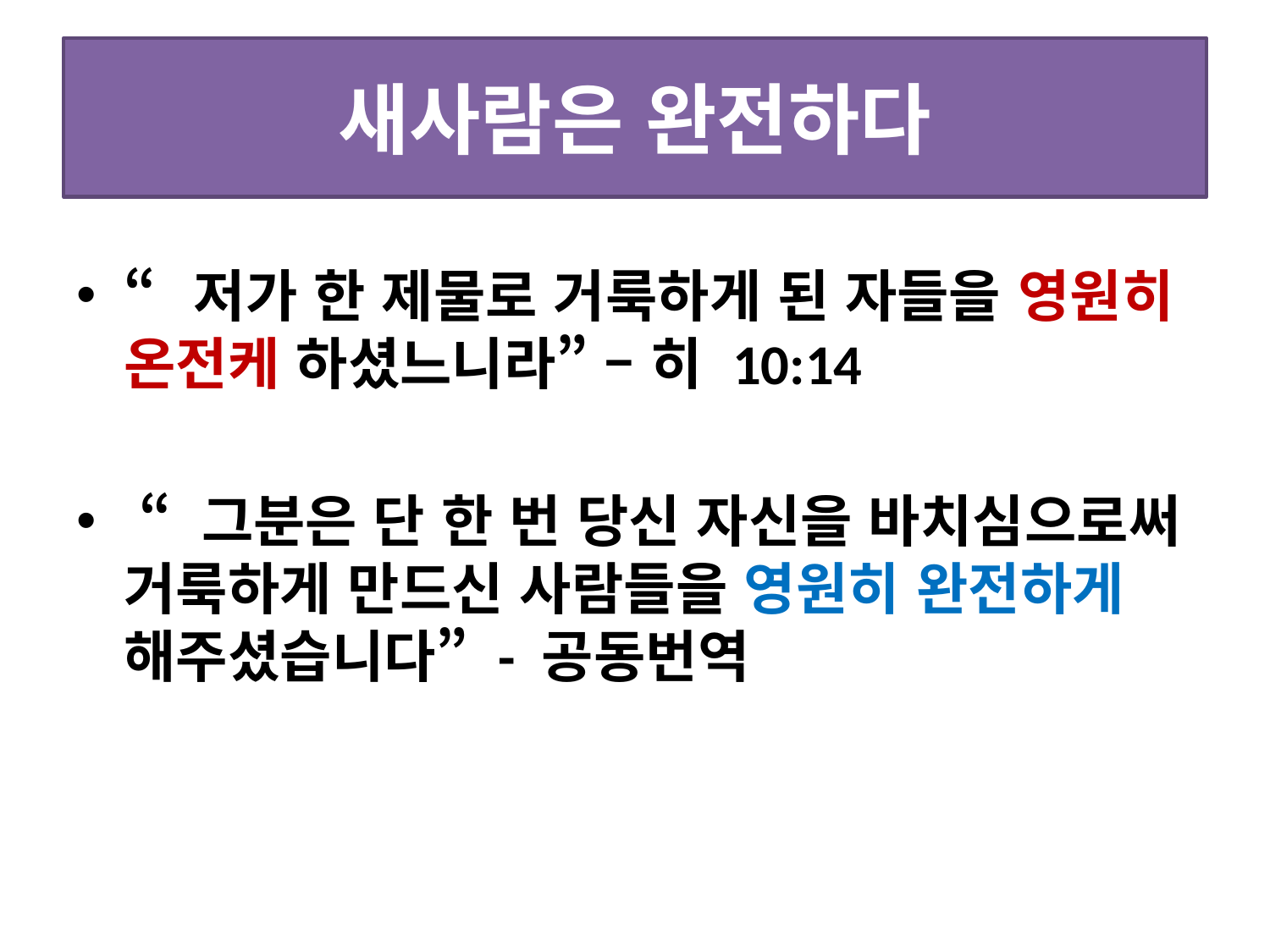

# 새사람은 완전하다
“저가 한 제물로 거룩하게 된 자들을 영원히 온전케 하셨느니라” – 히 10:14

 “ 그분은 단 한 번 당신 자신을 바치심으로써 거룩하게 만드신 사람들을 영원히 완전하게 해주셨습니다” - 공동번역